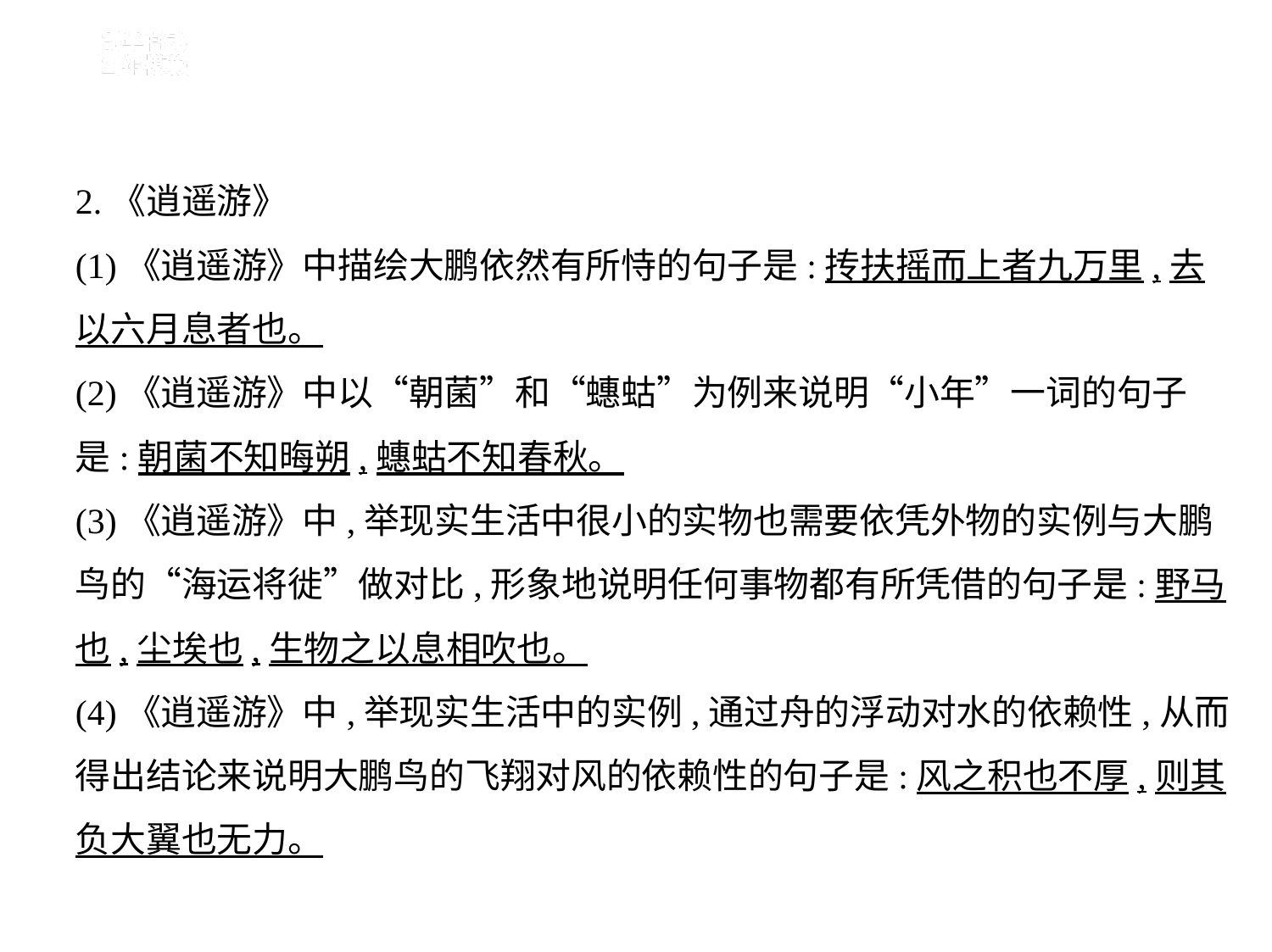

2.《逍遥游》
(1)《逍遥游》中描绘大鹏依然有所恃的句子是:抟扶摇而上者九万里,去
以六月息者也。
(2)《逍遥游》中以“朝菌”和“蟪蛄”为例来说明“小年”一词的句子
是:朝菌不知晦朔,蟪蛄不知春秋。
(3)《逍遥游》中,举现实生活中很小的实物也需要依凭外物的实例与大鹏
鸟的“海运将徙”做对比,形象地说明任何事物都有所凭借的句子是:野马
也,尘埃也,生物之以息相吹也。
(4)《逍遥游》中,举现实生活中的实例,通过舟的浮动对水的依赖性,从而
得出结论来说明大鹏鸟的飞翔对风的依赖性的句子是:风之积也不厚,则其
负大翼也无力。